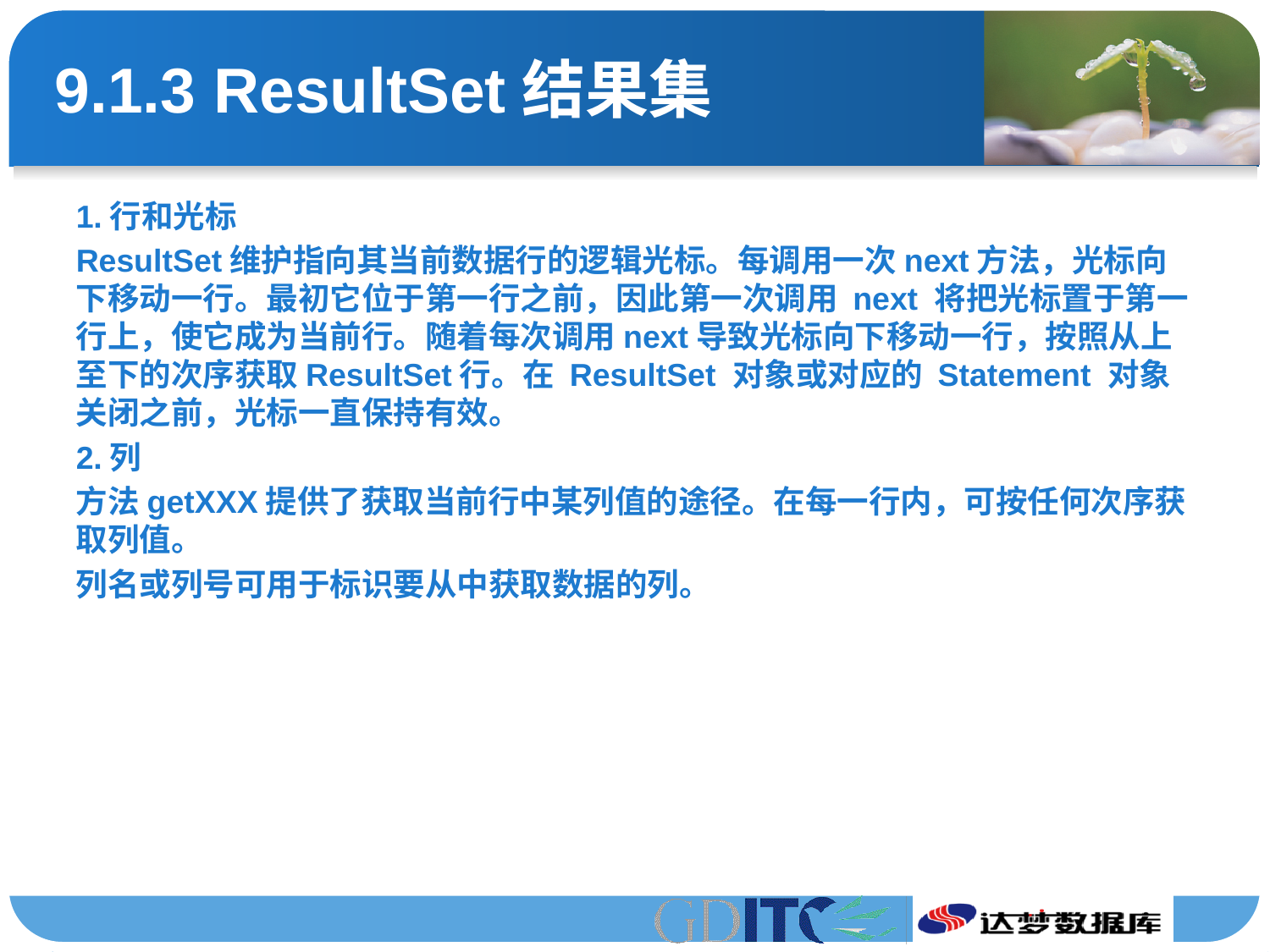

# 9.1.3 ResultSet结果集
1.行和光标
ResultSet维护指向其当前数据行的逻辑光标。每调用一次next方法，光标向下移动一行。最初它位于第一行之前，因此第一次调用 next 将把光标置于第一行上，使它成为当前行。随着每次调用next导致光标向下移动一行，按照从上至下的次序获取ResultSet行。在 ResultSet 对象或对应的 Statement 对象关闭之前，光标一直保持有效。
2.列
方法getXXX提供了获取当前行中某列值的途径。在每一行内，可按任何次序获取列值。
列名或列号可用于标识要从中获取数据的列。